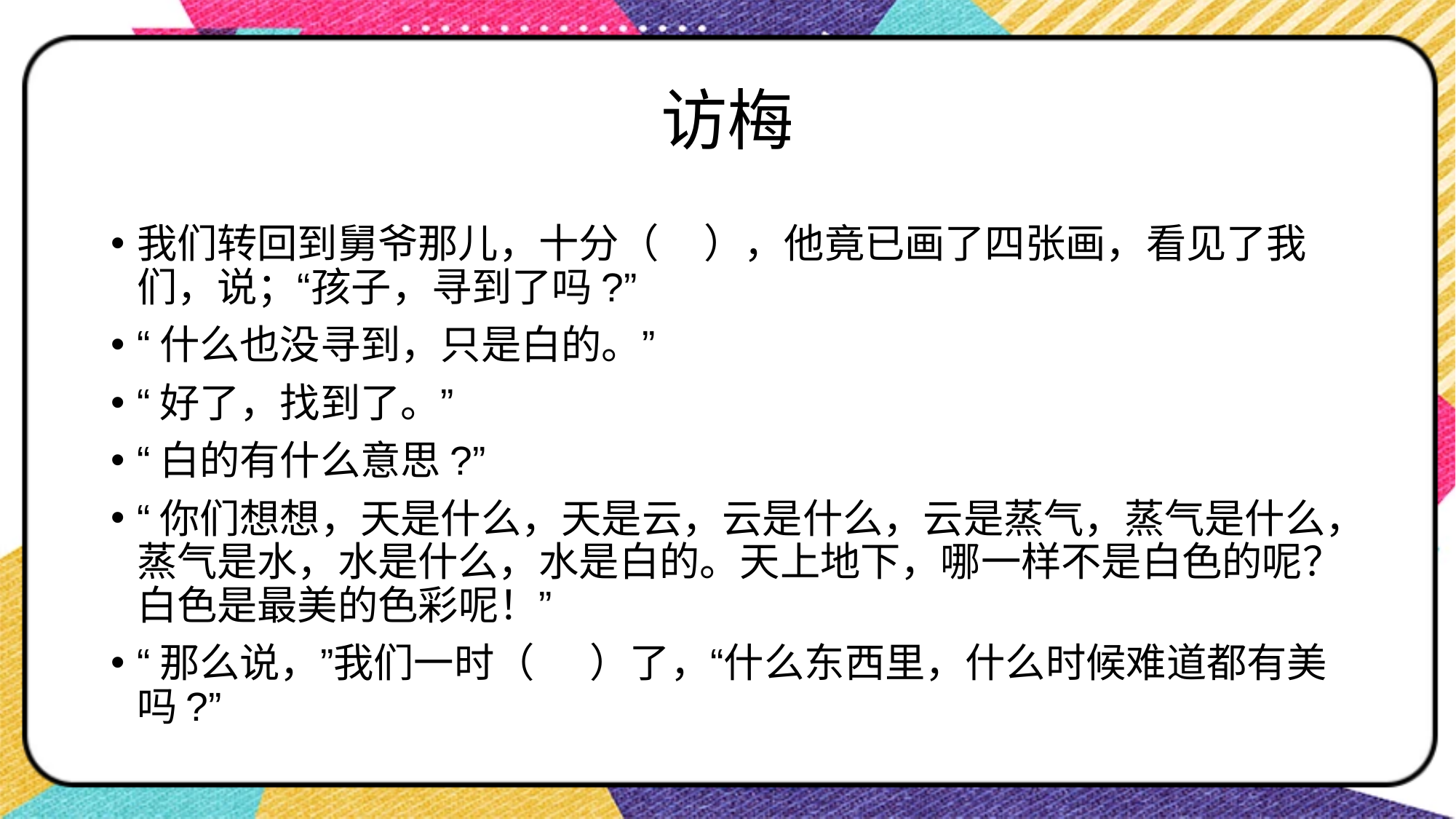

# 访梅
我们转回到舅爷那儿，十分（    ），他竟已画了四张画，看见了我们，说；“孩子，寻到了吗?”
“什么也没寻到，只是白的。”
“好了，找到了。”
“白的有什么意思?”
“你们想想，天是什么，天是云，云是什么，云是蒸气，蒸气是什么，蒸气是水，水是什么，水是白的。天上地下，哪一样不是白色的呢？白色是最美的色彩呢！”
“那么说，”我们一时（     ）了，“什么东西里，什么时候难道都有美吗?”